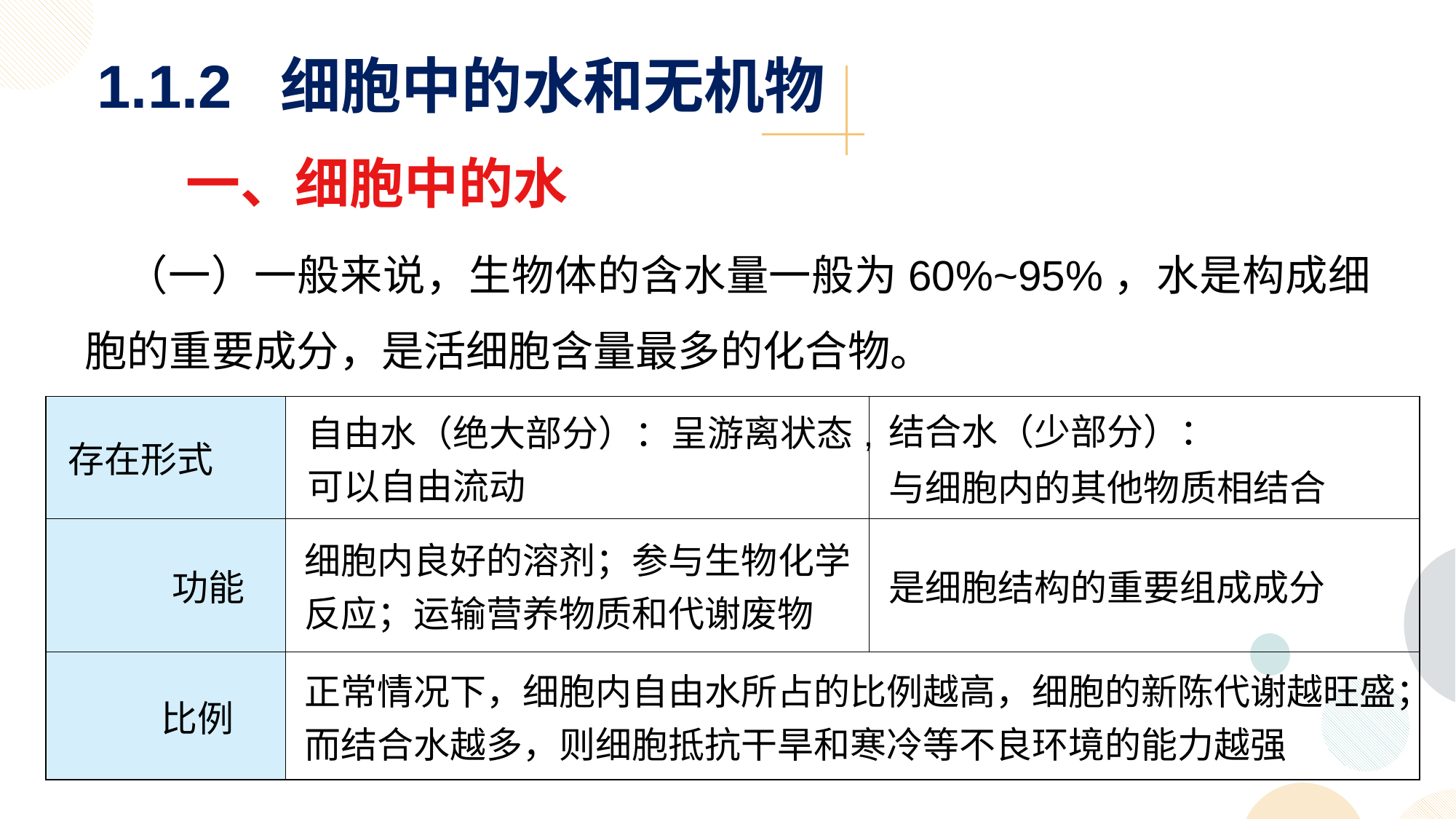

1.1.2  细胞中的水和无机物
一、细胞中的水
   （一）一般来说，生物体的含水量一般为60%~95%，水是构成细胞的重要成分，是活细胞含量最多的化合物。
| 存在形式 | 自由水（绝大部分）：呈游离状态,可以自由流动 | 结合水（少部分）： 与细胞内的其他物质相结合 |
| --- | --- | --- |
| 功能 | 细胞内良好的溶剂；参与生物化学反应；运输营养物质和代谢废物 | 是细胞结构的重要组成成分 |
| 比例 | 正常情况下，细胞内自由水所占的比例越高，细胞的新陈代谢越旺盛；而结合水越多，则细胞抵抗干旱和寒冷等不良环境的能力越强 |  |